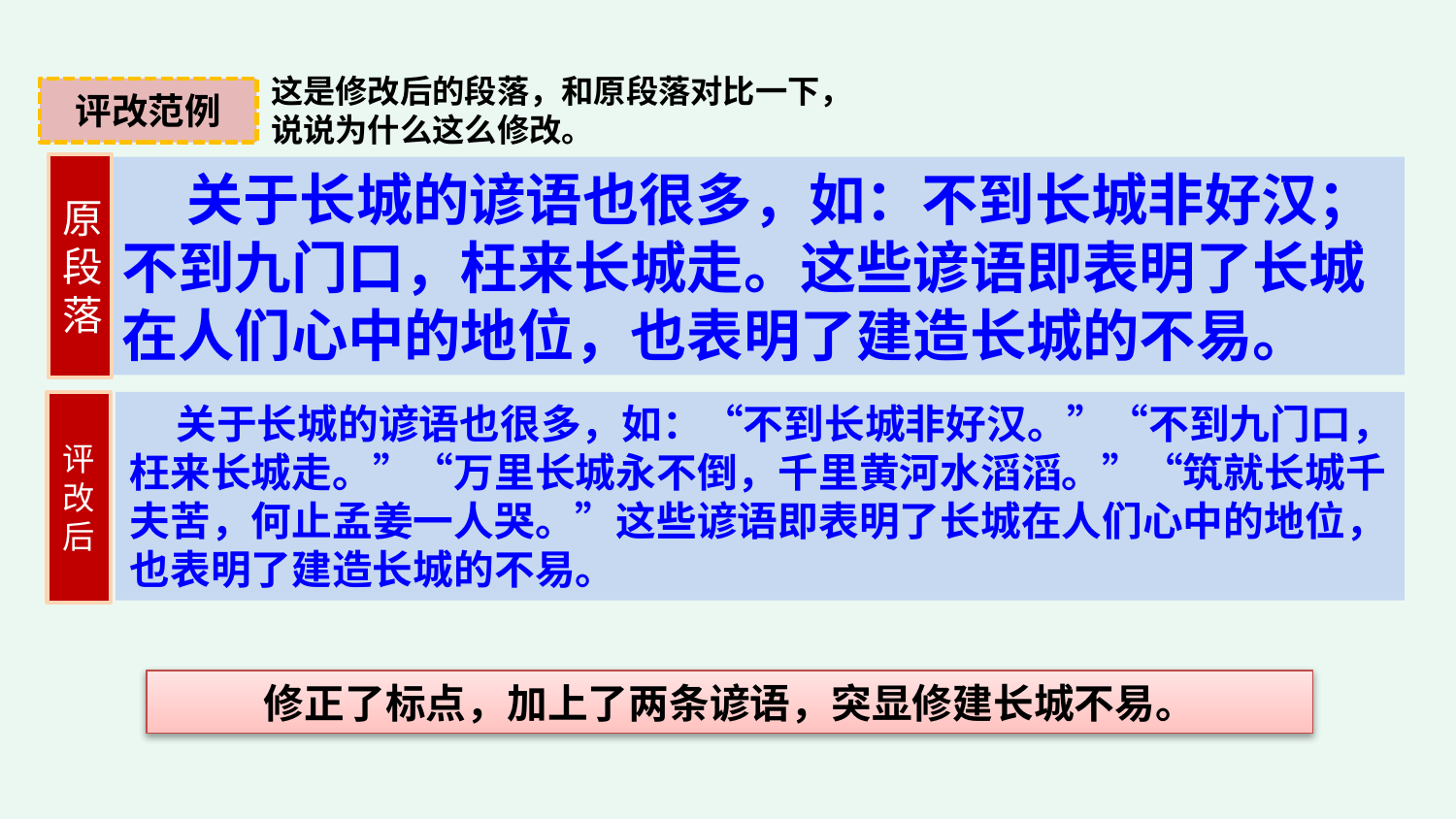

这是修改后的段落，和原段落对比一下，
说说为什么这么修改。
评改范例
原段落
    关于长城的谚语也很多，如：不到长城非好汉；不到九门口，枉来长城走。这些谚语即表明了长城在人们心中的地位，也表明了建造长城的不易。
评改后
    关于长城的谚语也很多，如：“不到长城非好汉。”“不到九门口，枉来长城走。”“万里长城永不倒，千里黄河水滔滔。”“筑就长城千夫苦，何止孟姜一人哭。”这些谚语即表明了长城在人们心中的地位，也表明了建造长城的不易。
修正了标点，加上了两条谚语，突显修建长城不易。